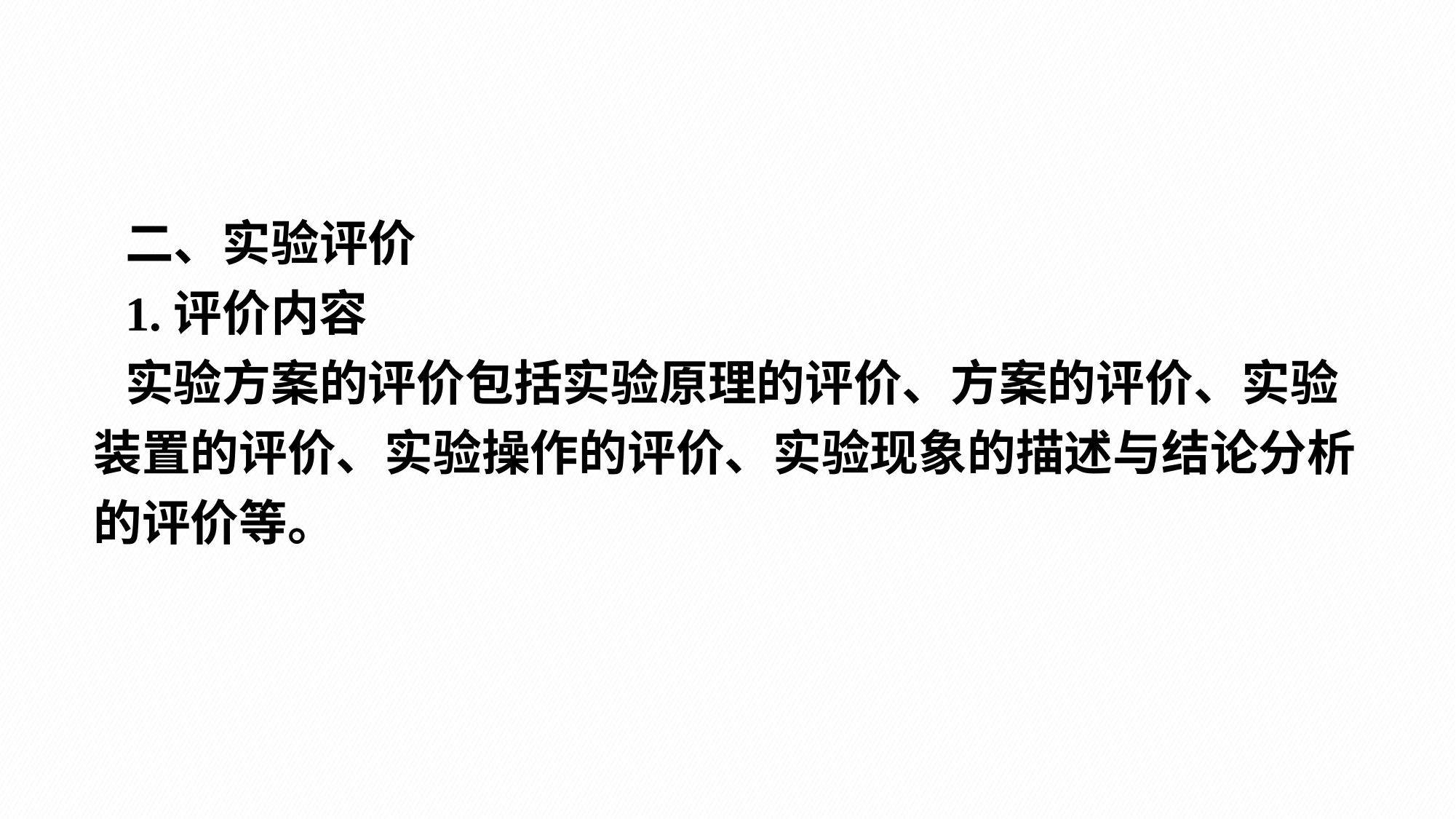

二、实验评价
1.评价内容
实验方案的评价包括实验原理的评价、方案的评价、实验装置的评价、实验操作的评价、实验现象的描述与结论分析的评价等。